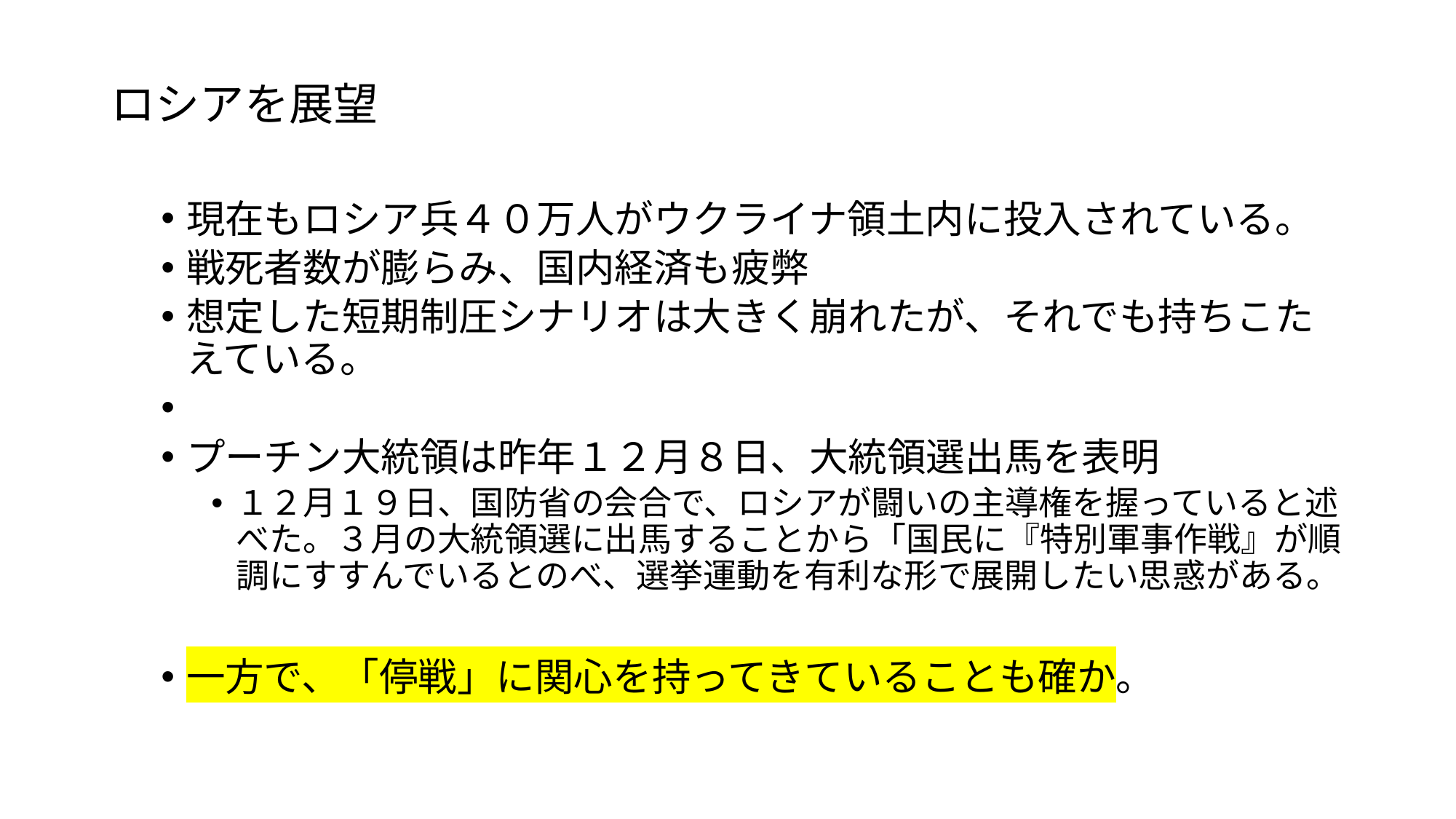

ロシアを展望

現在もロシア兵４０万人がウクライナ領土内に投入されている。
戦死者数が膨らみ、国内経済も疲弊
想定した短期制圧シナリオは大きく崩れたが、それでも持ちこたえている。

プーチン大統領は昨年１２月８日、大統領選出馬を表明
１２月１９日、国防省の会合で、ロシアが闘いの主導権を握っていると述べた。３月の大統領選に出馬することから「国民に『特別軍事作戦』が順調にすすんでいるとのべ、選挙運動を有利な形で展開したい思惑がある。

一方で、「停戦」に関心を持ってきていることも確か。